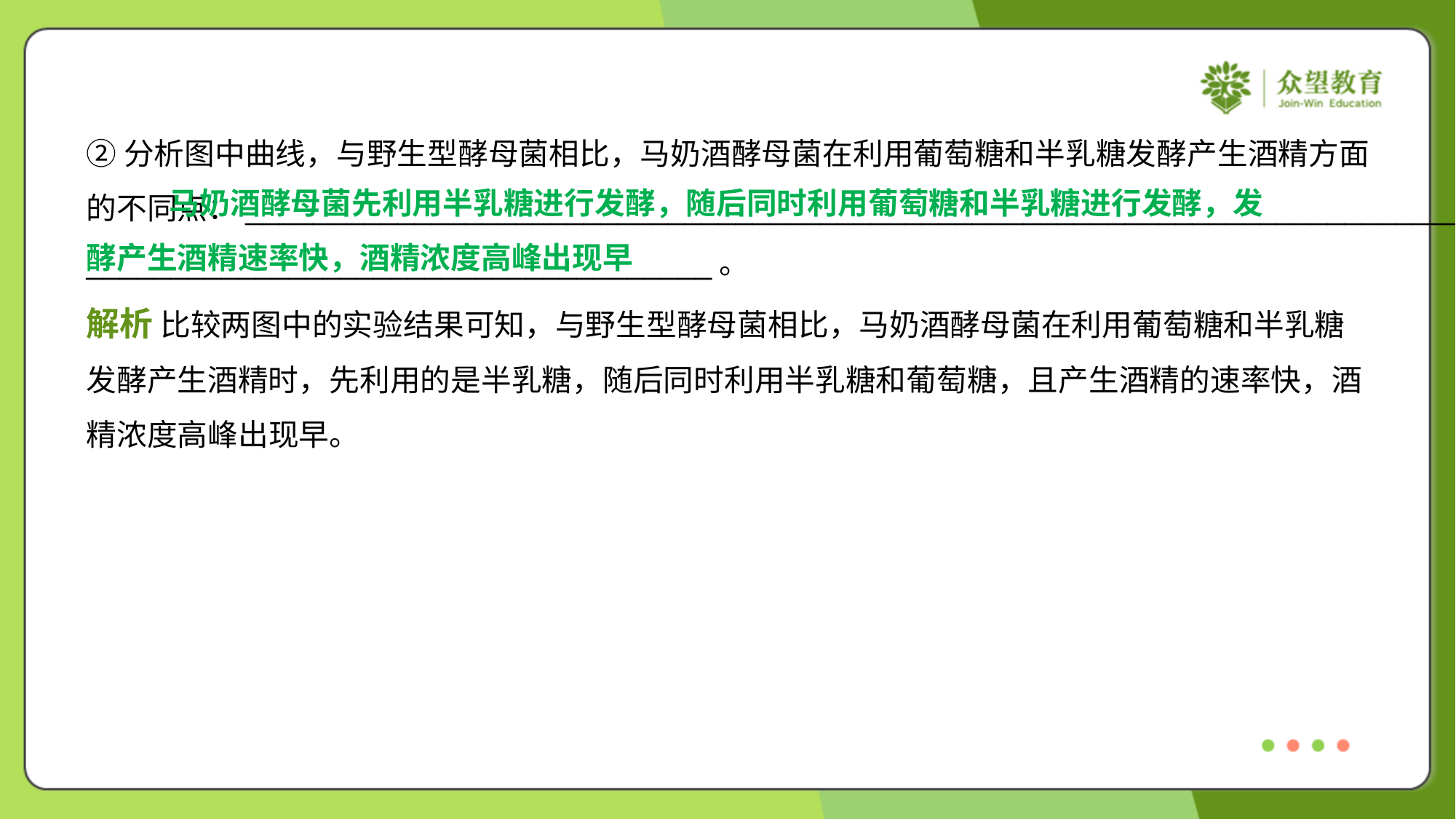

②分析图中曲线，与野生型酵母菌相比，马奶酒酵母菌在利用葡萄糖和半乳糖发酵产生酒精方面
的不同点：__________________________________________________________________________
_____________________________________。
           马奶酒酵母菌先利用半乳糖进行发酵，随后同时利用葡萄糖和半乳糖进行发酵，发
酵产生酒精速率快，酒精浓度高峰出现早
解析 比较两图中的实验结果可知，与野生型酵母菌相比，马奶酒酵母菌在利用葡萄糖和半乳糖
发酵产生酒精时，先利用的是半乳糖，随后同时利用半乳糖和葡萄糖，且产生酒精的速率快，酒
精浓度高峰出现早。